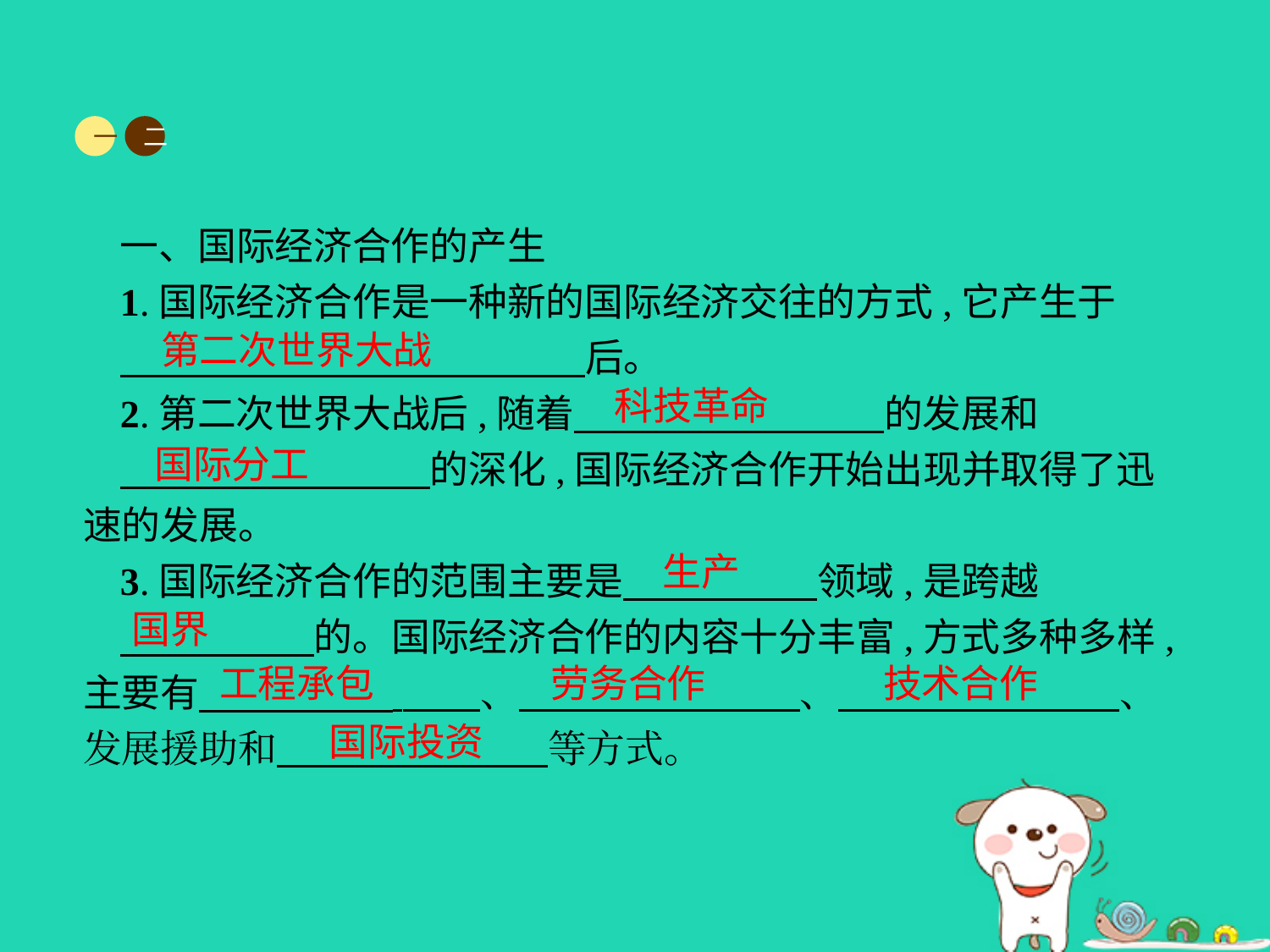

一
二
一、国际经济合作的产生
1.国际经济合作是一种新的国际经济交往的方式,它产生于
　　　　　　　　　　　　后。
2.第二次世界大战后,随着　　　　　　　　的发展和
　　　　　　　　的深化,国际经济合作开始出现并取得了迅速的发展。
3.国际经济合作的范围主要是　　　　　领域,是跨越
　　　　　的。国际经济合作的内容十分丰富,方式多种多样,主要有　　　　　 　　、　　　　　 　　、　　　　　 　　、发展援助和　　　　　　　等方式。
第二次世界大战
科技革命
国际分工
生产
国界
工程承包
劳务合作
技术合作
国际投资